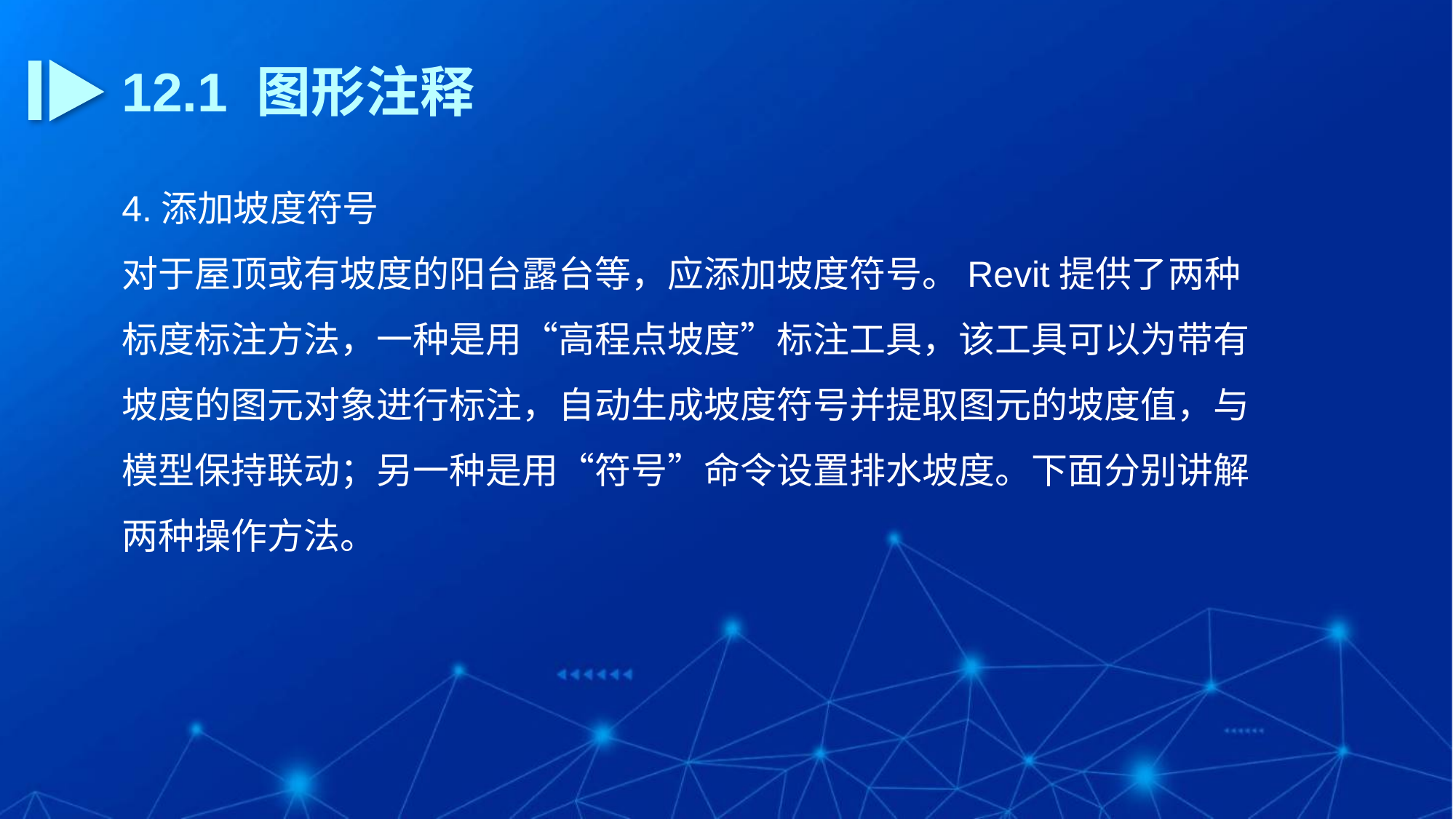

12.1 图形注释

4.添加坡度符号
对于屋顶或有坡度的阳台露台等，应添加坡度符号。Revit提供了两种标度标注方法，一种是用“高程点坡度”标注工具，该工具可以为带有坡度的图元对象进行标注，自动生成坡度符号并提取图元的坡度值，与模型保持联动；另一种是用“符号”命令设置排水坡度。下面分别讲解两种操作方法。